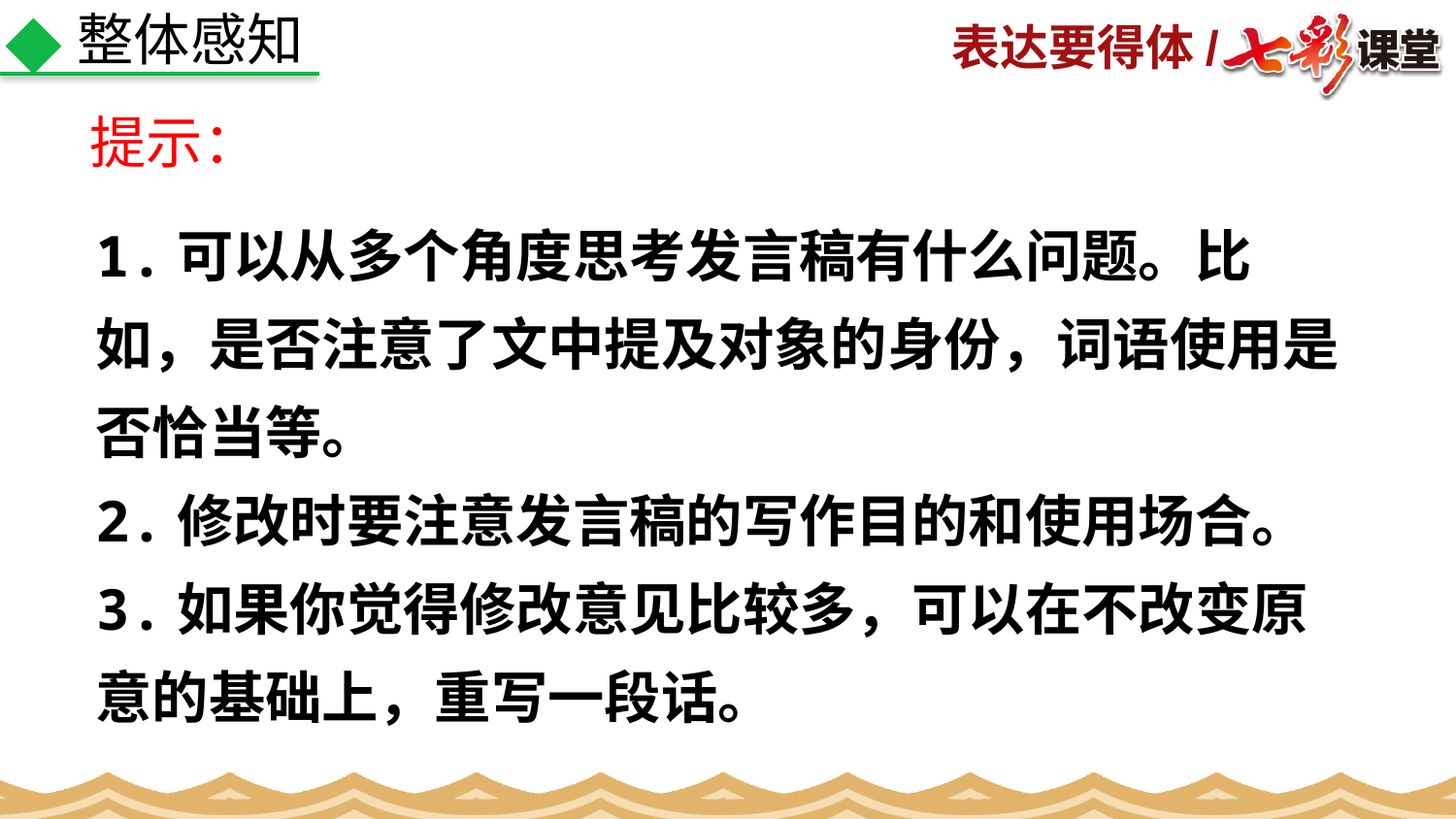

整体感知

提示：
1.可以从多个角度思考发言稿有什么问题。比如，是否注意了文中提及对象的身份，词语使用是否恰当等。
2.修改时要注意发言稿的写作目的和使用场合。
3.如果你觉得修改意见比较多，可以在不改变原意的基础上，重写一段话。